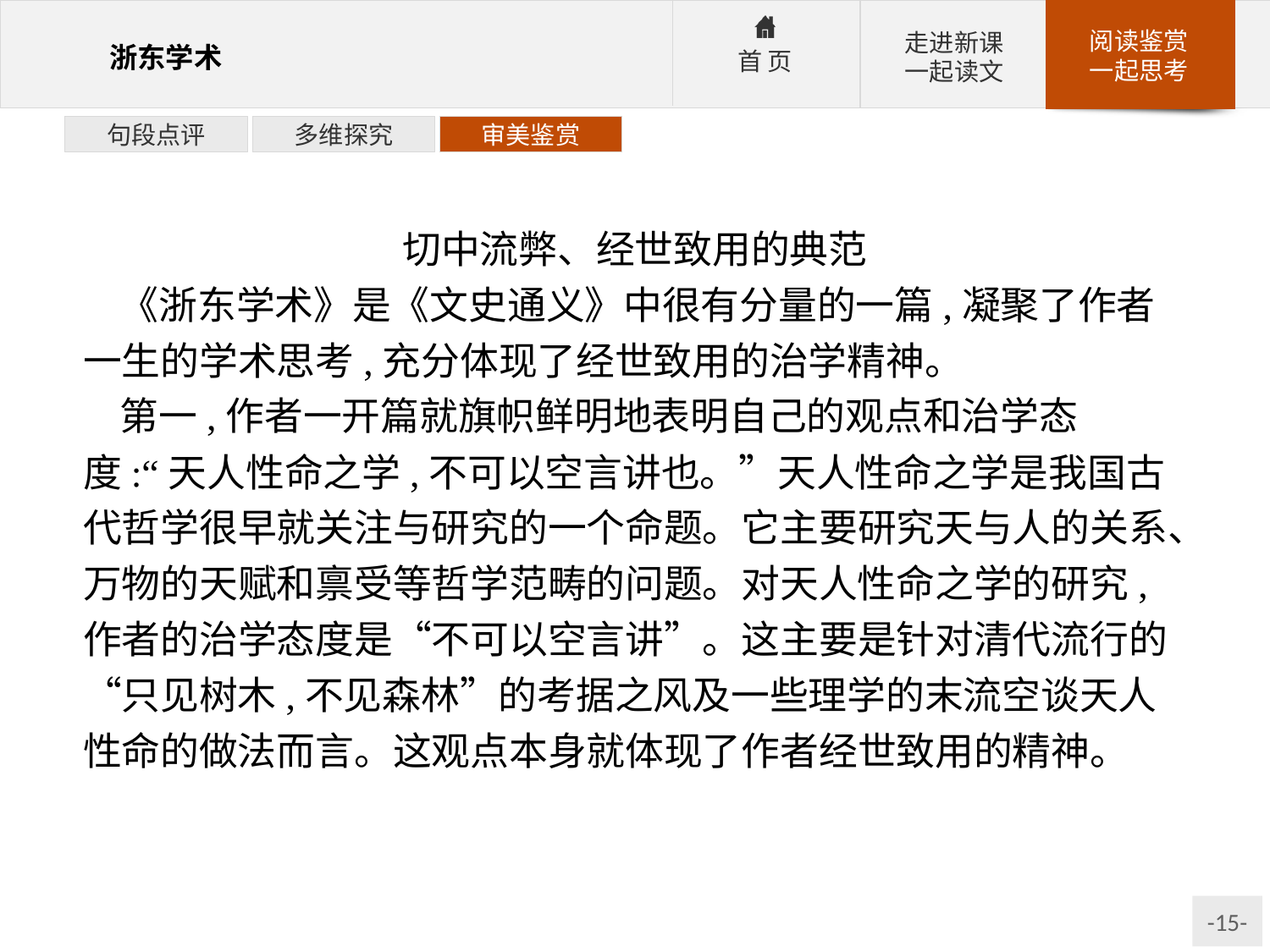

句段点评
多维探究
审美鉴赏
切中流弊、经世致用的典范
《浙东学术》是《文史通义》中很有分量的一篇,凝聚了作者一生的学术思考,充分体现了经世致用的治学精神。
第一,作者一开篇就旗帜鲜明地表明自己的观点和治学态度:“天人性命之学,不可以空言讲也。”天人性命之学是我国古代哲学很早就关注与研究的一个命题。它主要研究天与人的关系、万物的天赋和禀受等哲学范畴的问题。对天人性命之学的研究,作者的治学态度是“不可以空言讲”。这主要是针对清代流行的“只见树木,不见森林”的考据之风及一些理学的末流空谈天人性命的做法而言。这观点本身就体现了作者经世致用的精神。